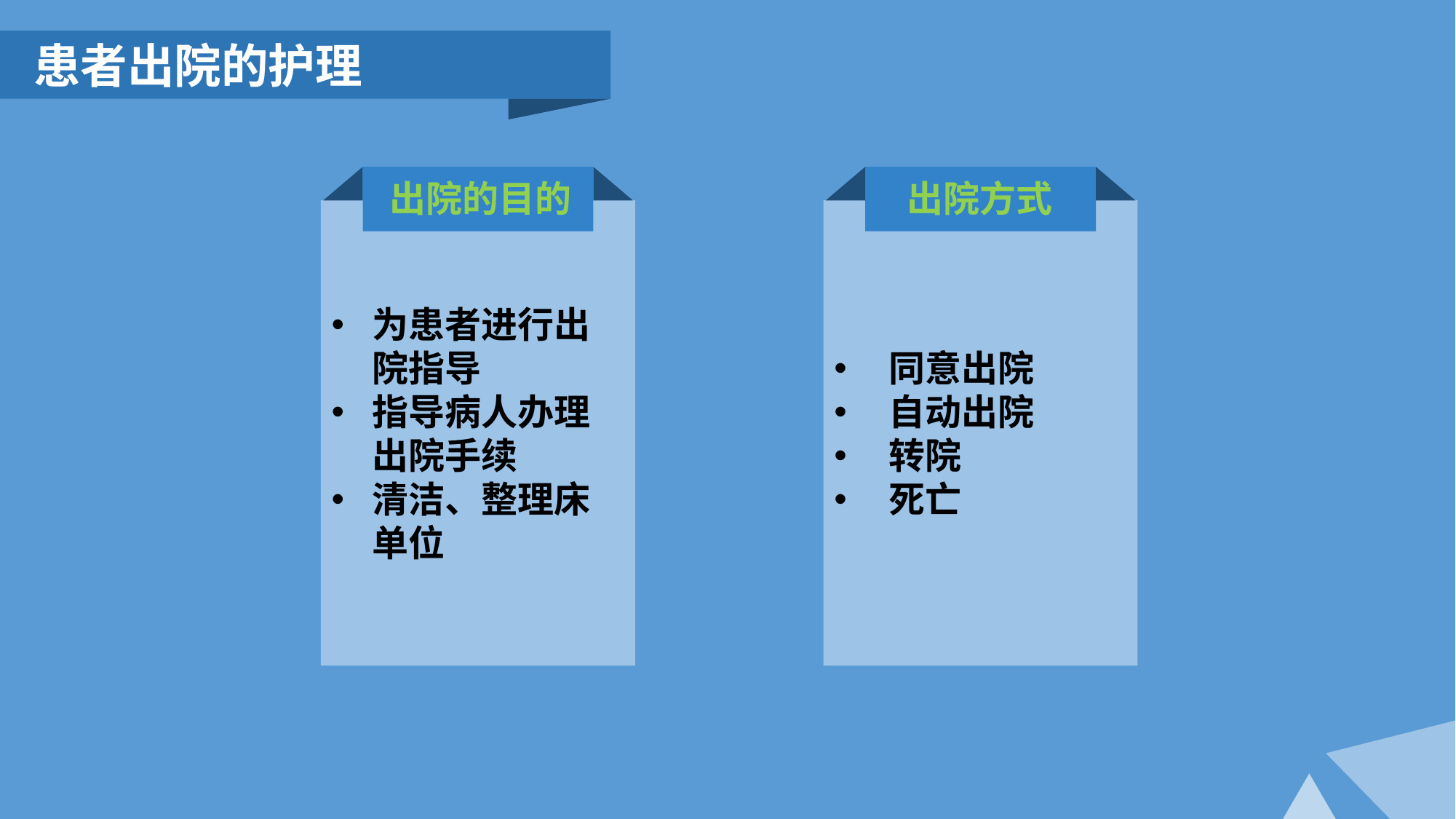

患者出院的护理

出院的目的
为患者进行出院指导
指导病人办理出院手续
清洁、整理床单位

出院方式
同意出院
自动出院
转院
死亡